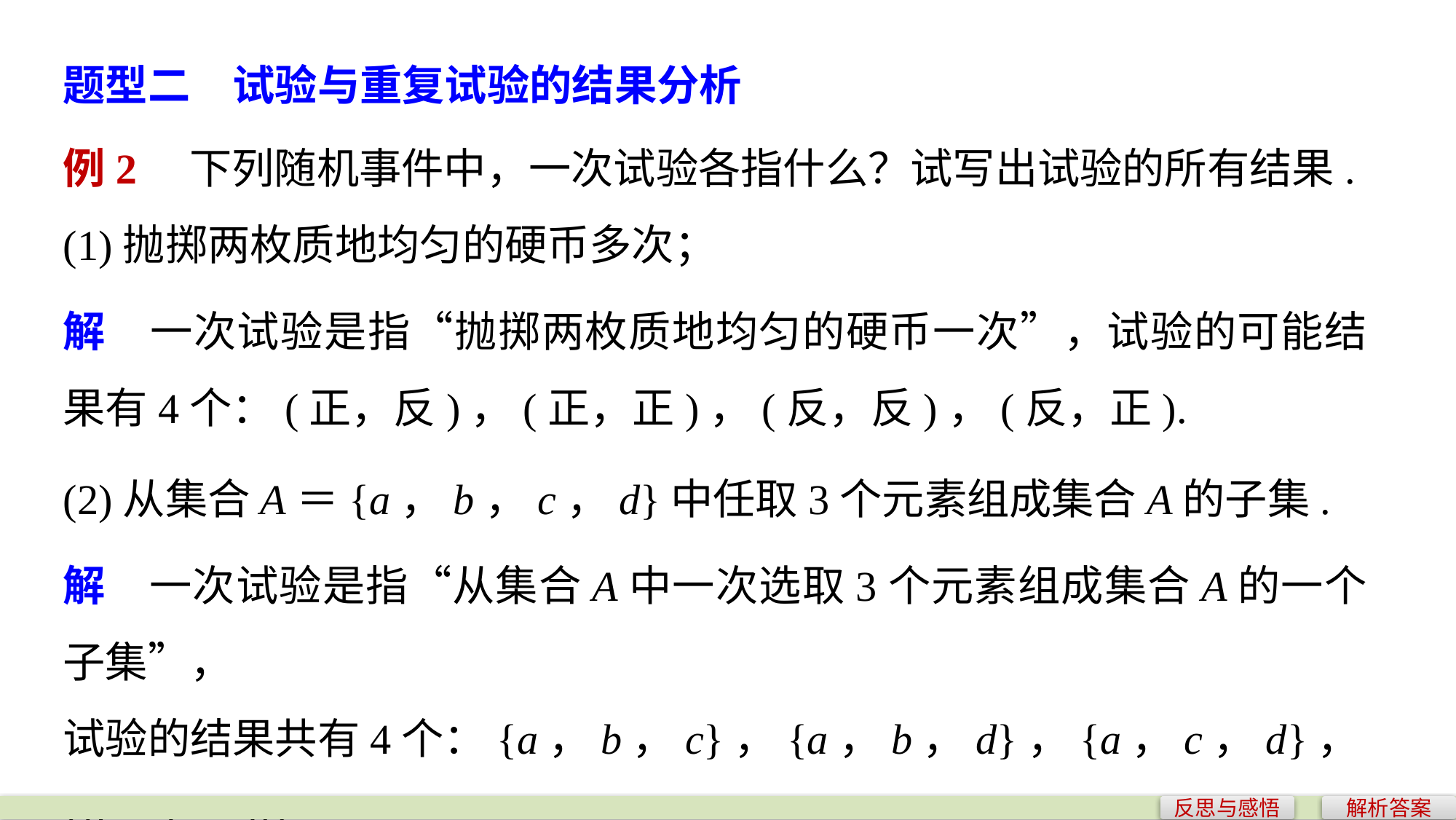

题型二　试验与重复试验的结果分析
例2　下列随机事件中，一次试验各指什么？试写出试验的所有结果.
(1)抛掷两枚质地均匀的硬币多次；
解　一次试验是指“抛掷两枚质地均匀的硬币一次”，试验的可能结果有4个：(正，反)，(正，正)，(反，反)，(反，正).
(2)从集合A＝{a，b，c，d}中任取3个元素组成集合A的子集.
解　一次试验是指“从集合A中一次选取3个元素组成集合A的一个子集”，
试验的结果共有4个：{a，b，c}，{a，b，d}，{a，c，d}，{b，c，d}.
反思与感悟
解析答案